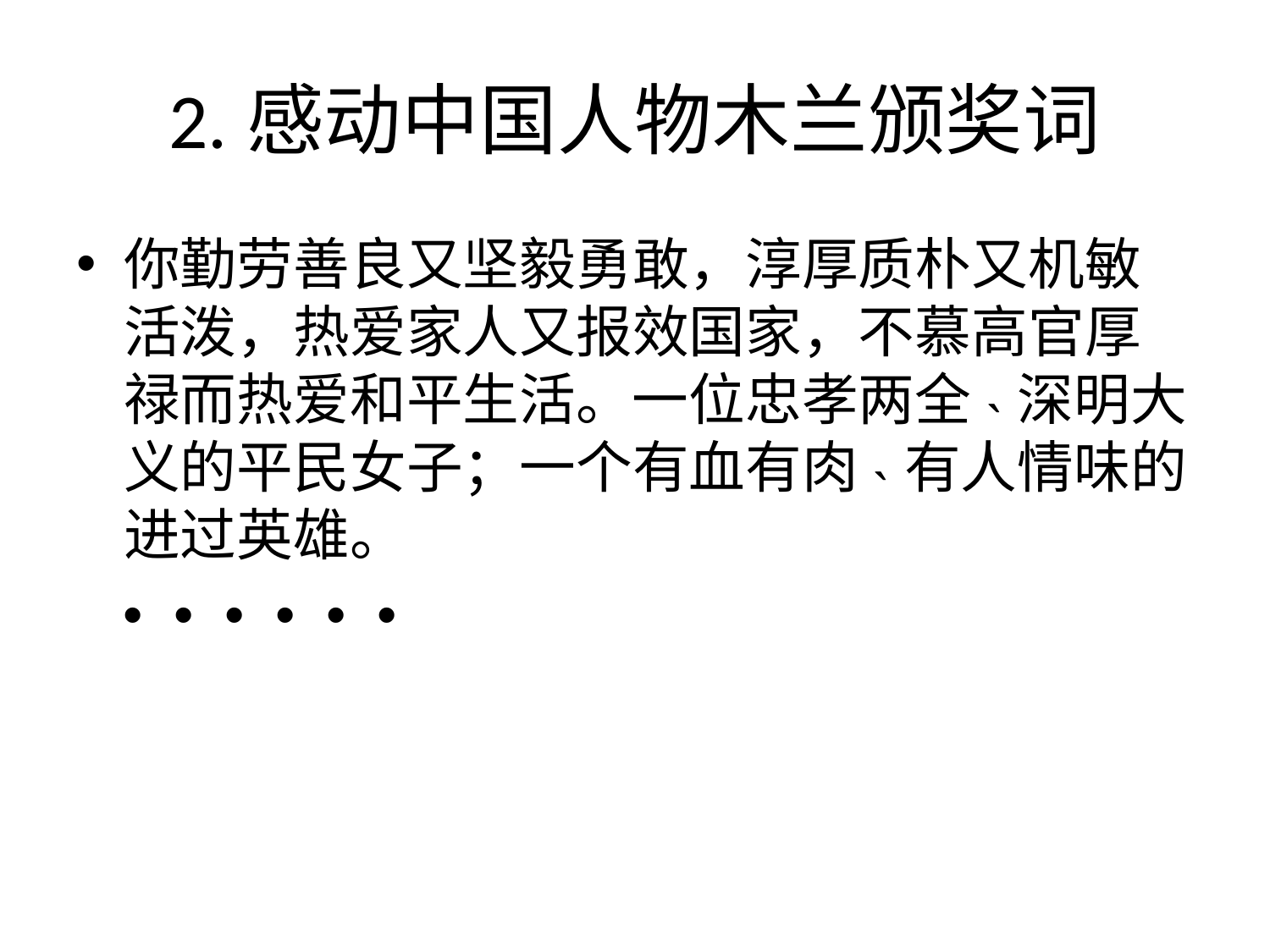

# 2.感动中国人物木兰颁奖词
你勤劳善良又坚毅勇敢，淳厚质朴又机敏活泼，热爱家人又报效国家，不慕高官厚禄而热爱和平生活。一位忠孝两全˴深明大义的平民女子；一个有血有肉˴有人情味的进过英雄。
   •  •  •  •  •  •